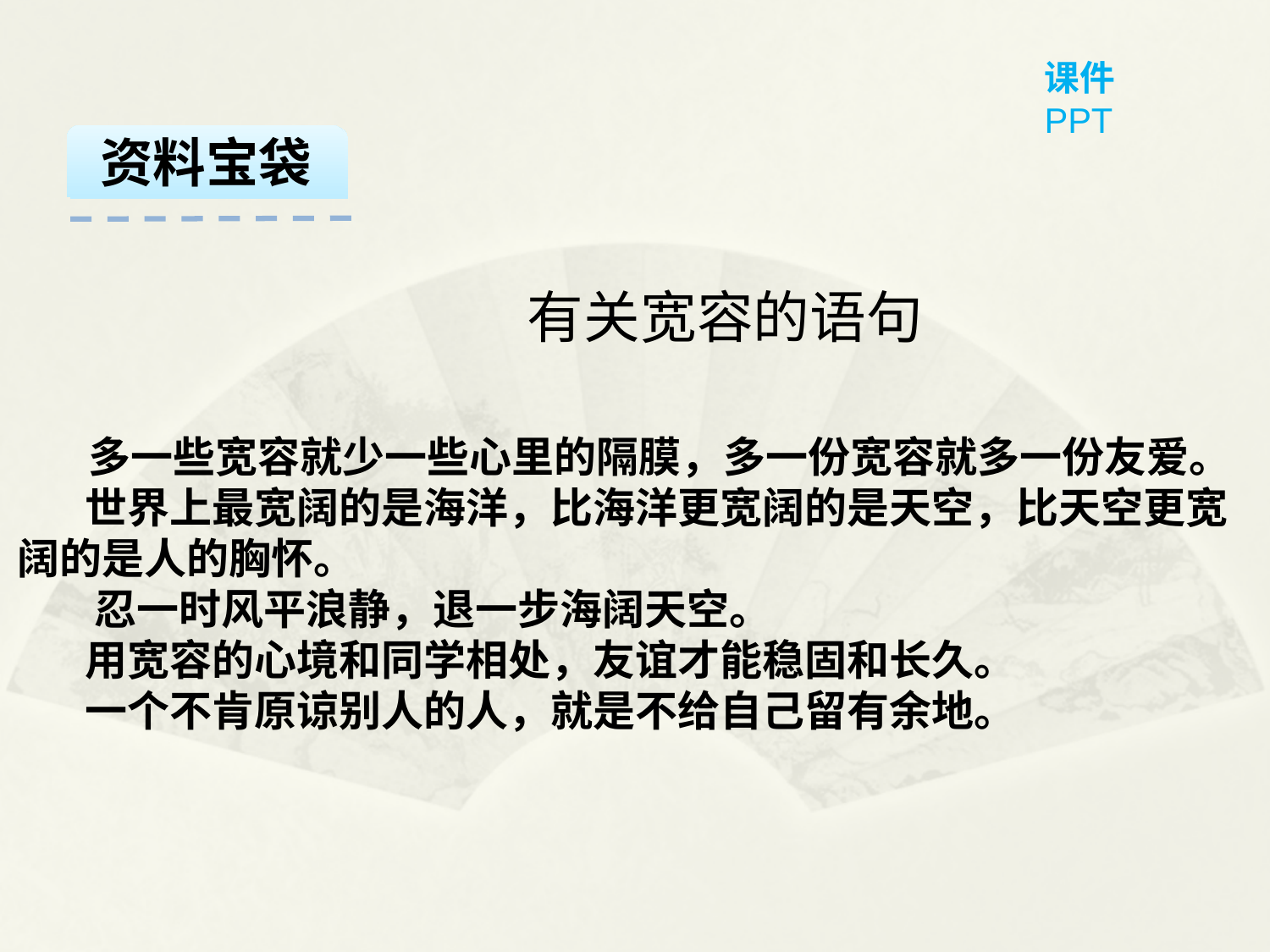

课件PPT
资料宝袋

有关宽容的语句

　　多一些宽容就少一些心里的隔膜，多一份宽容就多一份友爱。
      世界上最宽阔的是海洋，比海洋更宽阔的是天空，比天空更宽阔的是人的胸怀。
       忍一时风平浪静，退一步海阔天空。
      用宽容的心境和同学相处，友谊才能稳固和长久。
      一个不肯原谅别人的人，就是不给自己留有余地。